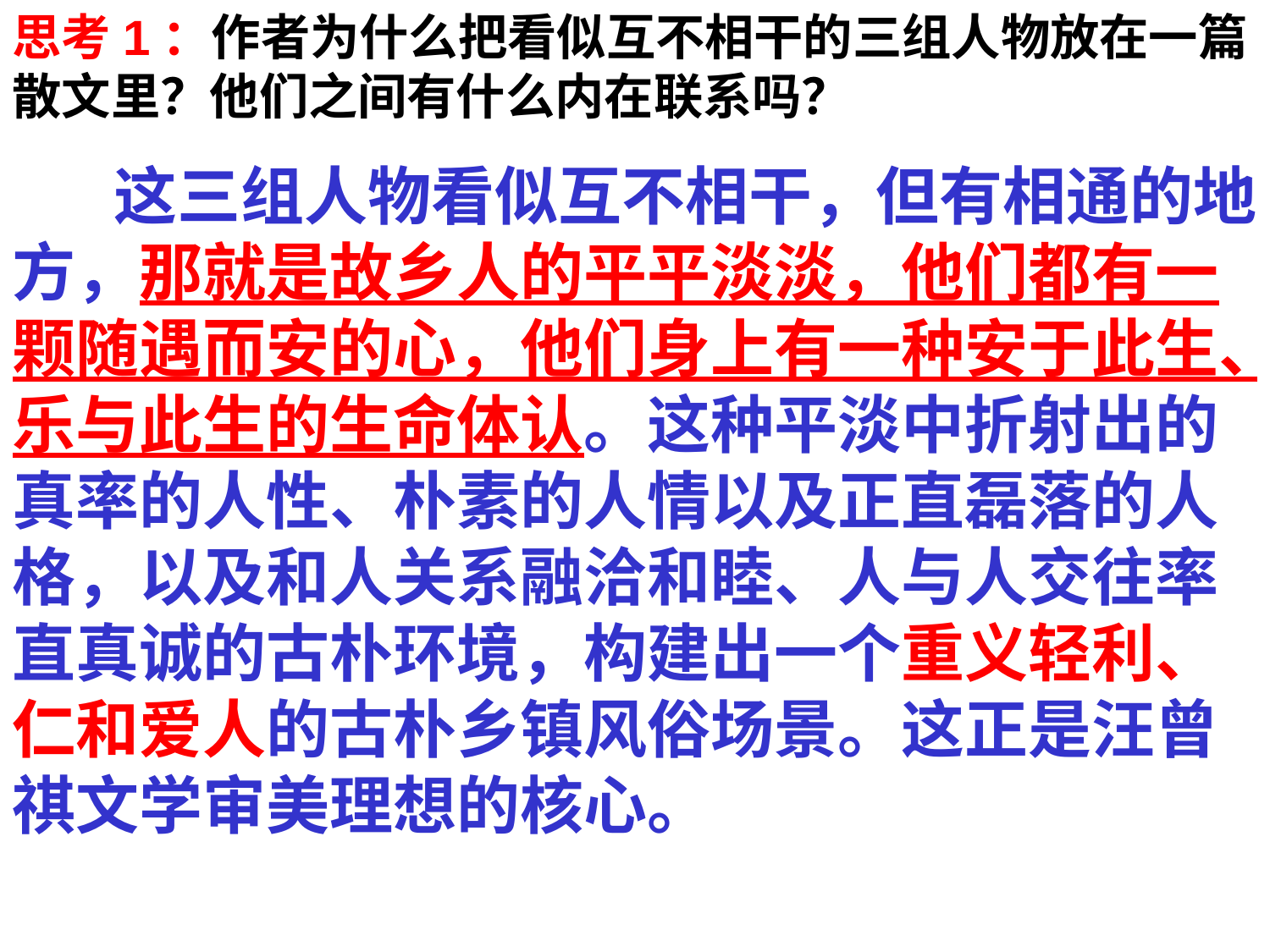

思考1：作者为什么把看似互不相干的三组人物放在一篇散文里？他们之间有什么内在联系吗？
        这三组人物看似互不相干，但有相通的地方，那就是故乡人的平平淡淡，他们都有一颗随遇而安的心，他们身上有一种安于此生、乐与此生的生命体认。这种平淡中折射出的真率的人性、朴素的人情以及正直磊落的人格，以及和人关系融洽和睦、人与人交往率直真诚的古朴环境，构建出一个重义轻利、仁和爱人的古朴乡镇风俗场景。这正是汪曾祺文学审美理想的核心。